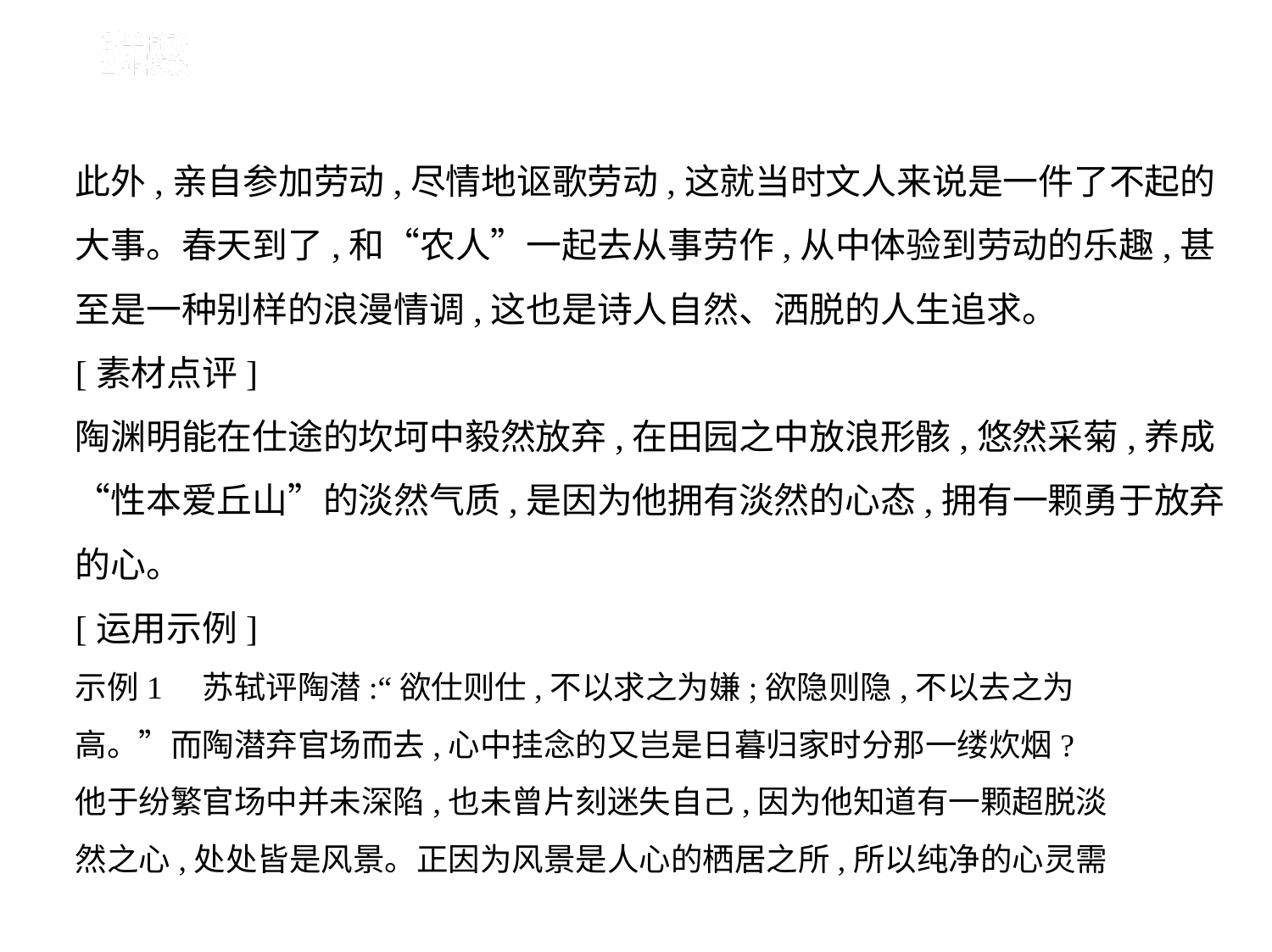

此外,亲自参加劳动,尽情地讴歌劳动,这就当时文人来说是一件了不起的
大事。春天到了,和“农人”一起去从事劳作,从中体验到劳动的乐趣,甚
至是一种别样的浪漫情调,这也是诗人自然、洒脱的人生追求。
[素材点评]
陶渊明能在仕途的坎坷中毅然放弃,在田园之中放浪形骸,悠然采菊,养成
“性本爱丘山”的淡然气质,是因为他拥有淡然的心态,拥有一颗勇于放弃
的心。
[运用示例]
示例1    苏轼评陶潜:“欲仕则仕,不以求之为嫌;欲隐则隐,不以去之为
高。”而陶潜弃官场而去,心中挂念的又岂是日暮归家时分那一缕炊烟?
他于纷繁官场中并未深陷,也未曾片刻迷失自己,因为他知道有一颗超脱淡
然之心,处处皆是风景。正因为风景是人心的栖居之所,所以纯净的心灵需